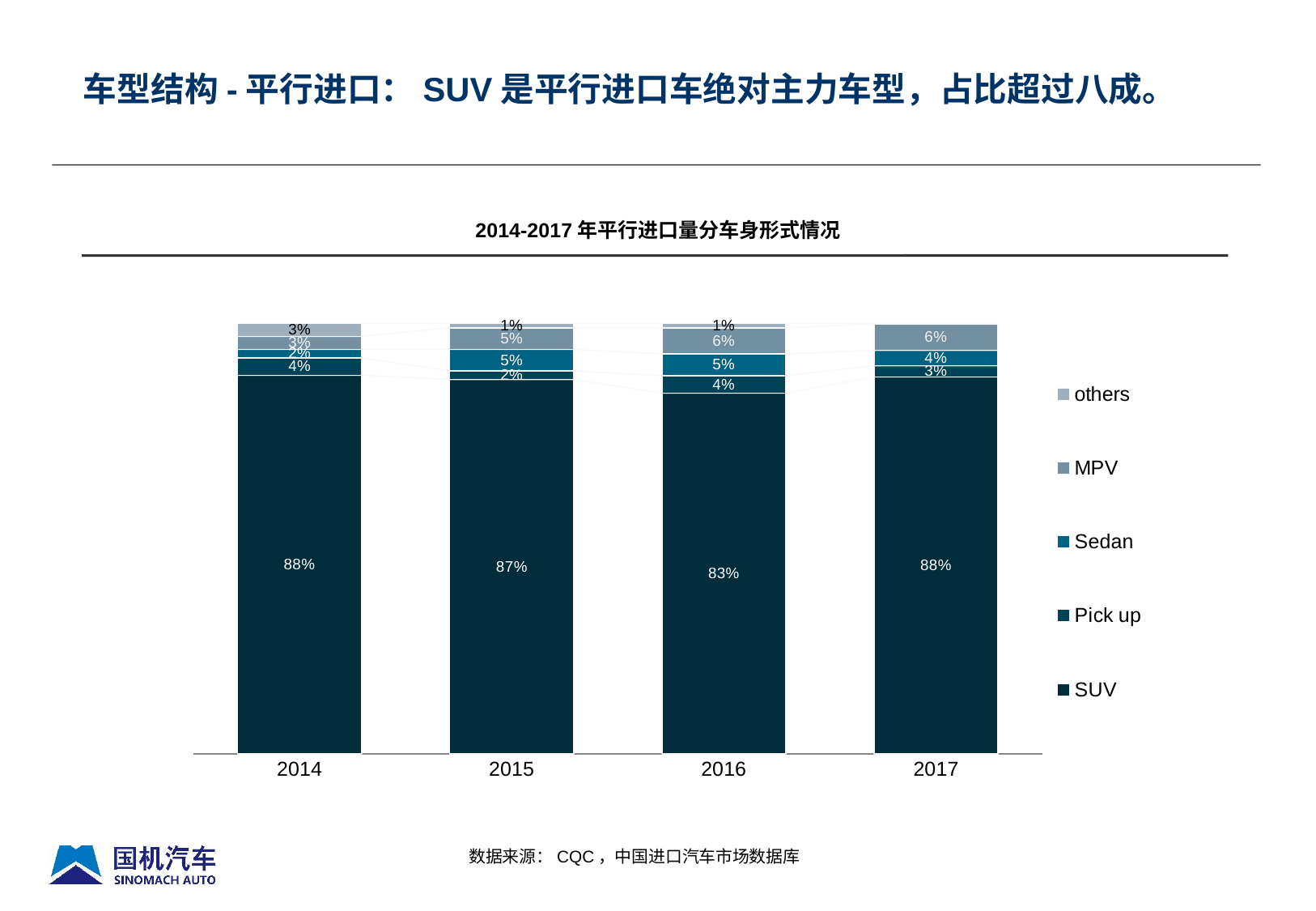

车型结构-平行进口：SUV是平行进口车绝对主力车型，占比超过八成。
2014-2017年平行进口量分车身形式情况

### Chart

| Category | SUV | Pick up | Sedan | MPV | others |
|---|---|---|---|---|---|
| 2014 | 0.88 | 0.04 | 0.02 | 0.03 | 0.03 |
| 2015 | 0.87 | 0.02 | 0.05 | 0.05 | 0.01 |
| 2016 | 0.83 | 0.04 | 0.05 | 0.06 | 0.01 |
| 2017 | 0.8758758758758759 | 0.026228760405975597 | 0.03566857997237744 | 0.06153621976406787 | 0.0006905639817032222 |
数据来源：CQC，中国进口汽车市场数据库